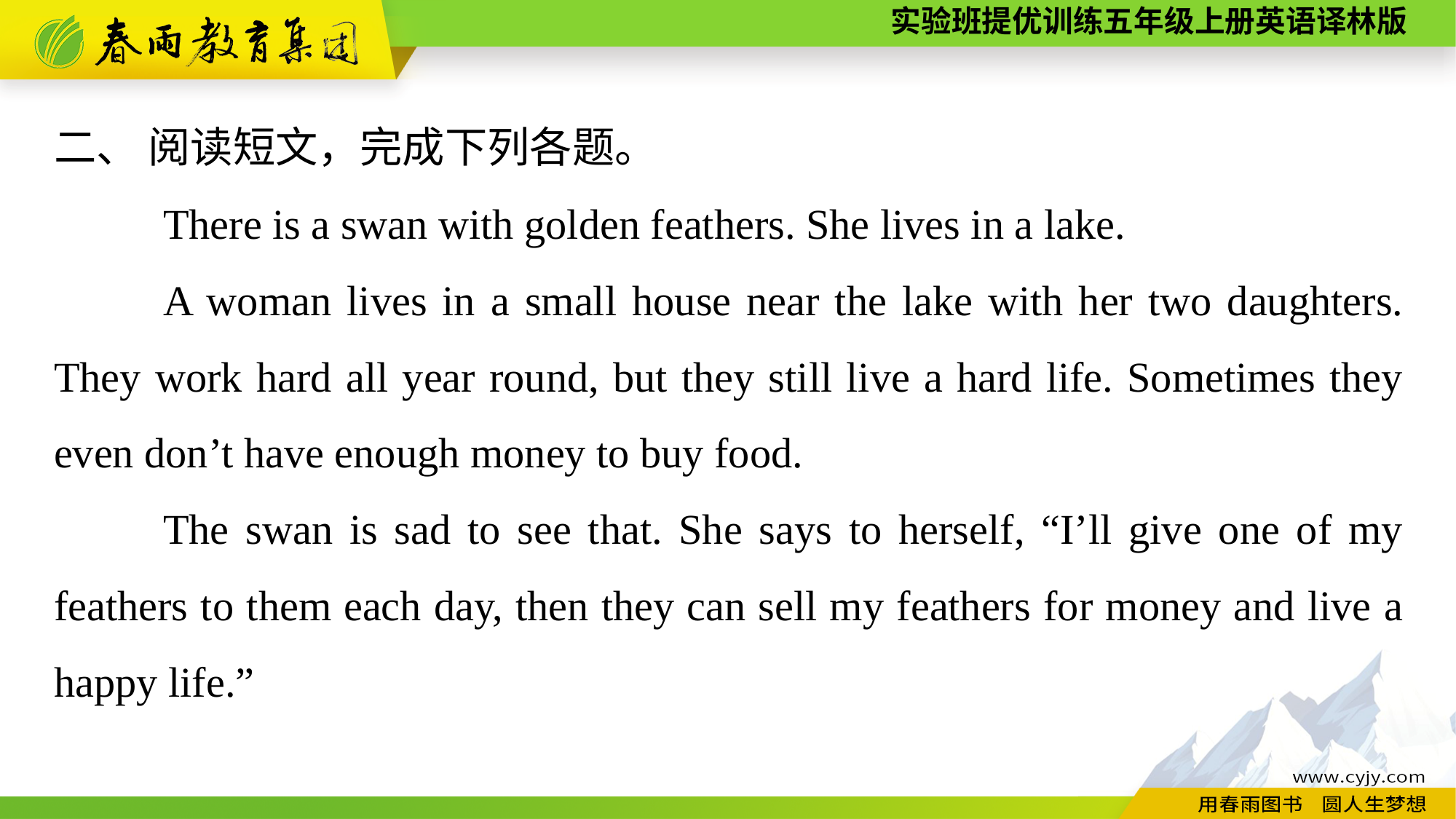

二、 阅读短文，完成下列各题。
	There is a swan with golden feathers. She lives in a lake.
	A woman lives in a small house near the lake with her two daughters. They work hard all year round, but they still live a hard life. Sometimes they even don’t have enough money to buy food.
	The swan is sad to see that. She says to herself, “I’ll give one of my feathers to them each day, then they can sell my feathers for money and live a happy life.”